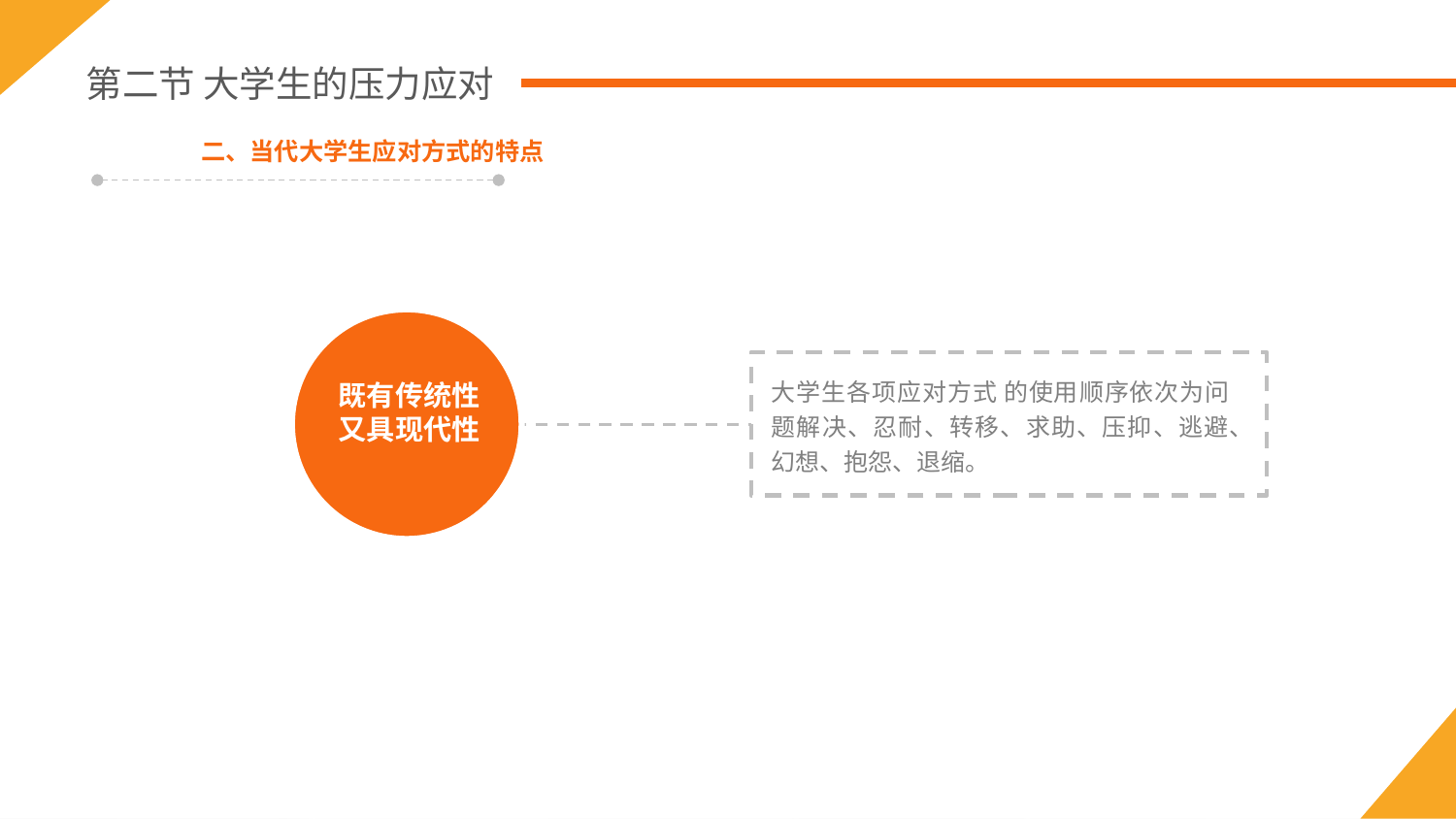

第二节 大学生的压力应对
二、当代大学生应对方式的特点

大学生各项应对方式 的使用顺序依次为问题解决、忍耐、转移、求助、压抑、逃避、幻想、抱怨、退缩。
既有传统性
又具现代性